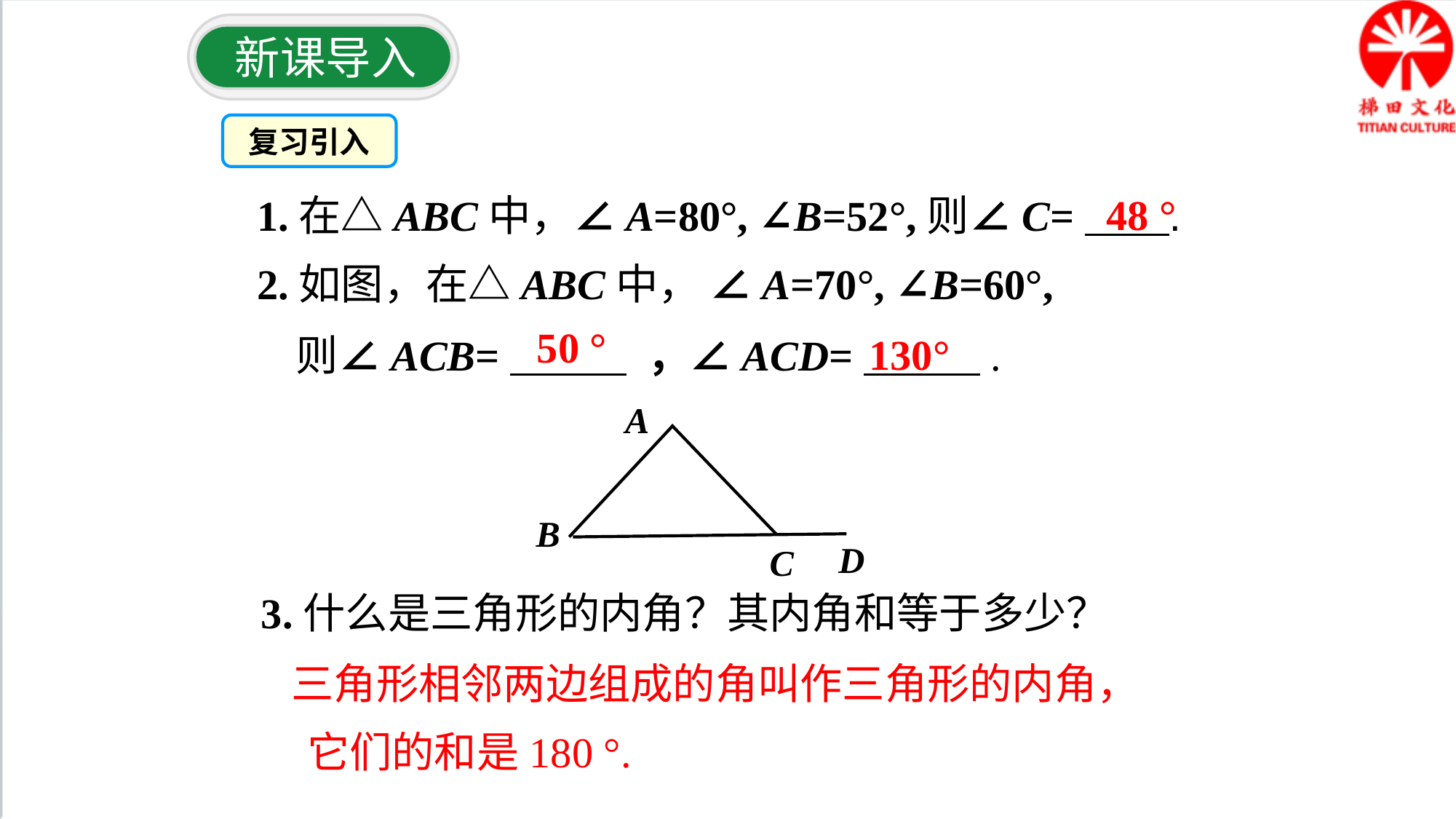

新课导入
复习引入
1.在△ABC中，∠A=80°, ∠B=52°,则∠C=         .
48 °
2.如图，在△ABC中， ∠A=70°, ∠B=60°,
   则∠ACB=             ，∠ACD=             .
50 °
130°
A
B
C
D
3.什么是三角形的内角？其内角和等于多少？
三角形相邻两边组成的角叫作三角形的内角，
它们的和是180 °.